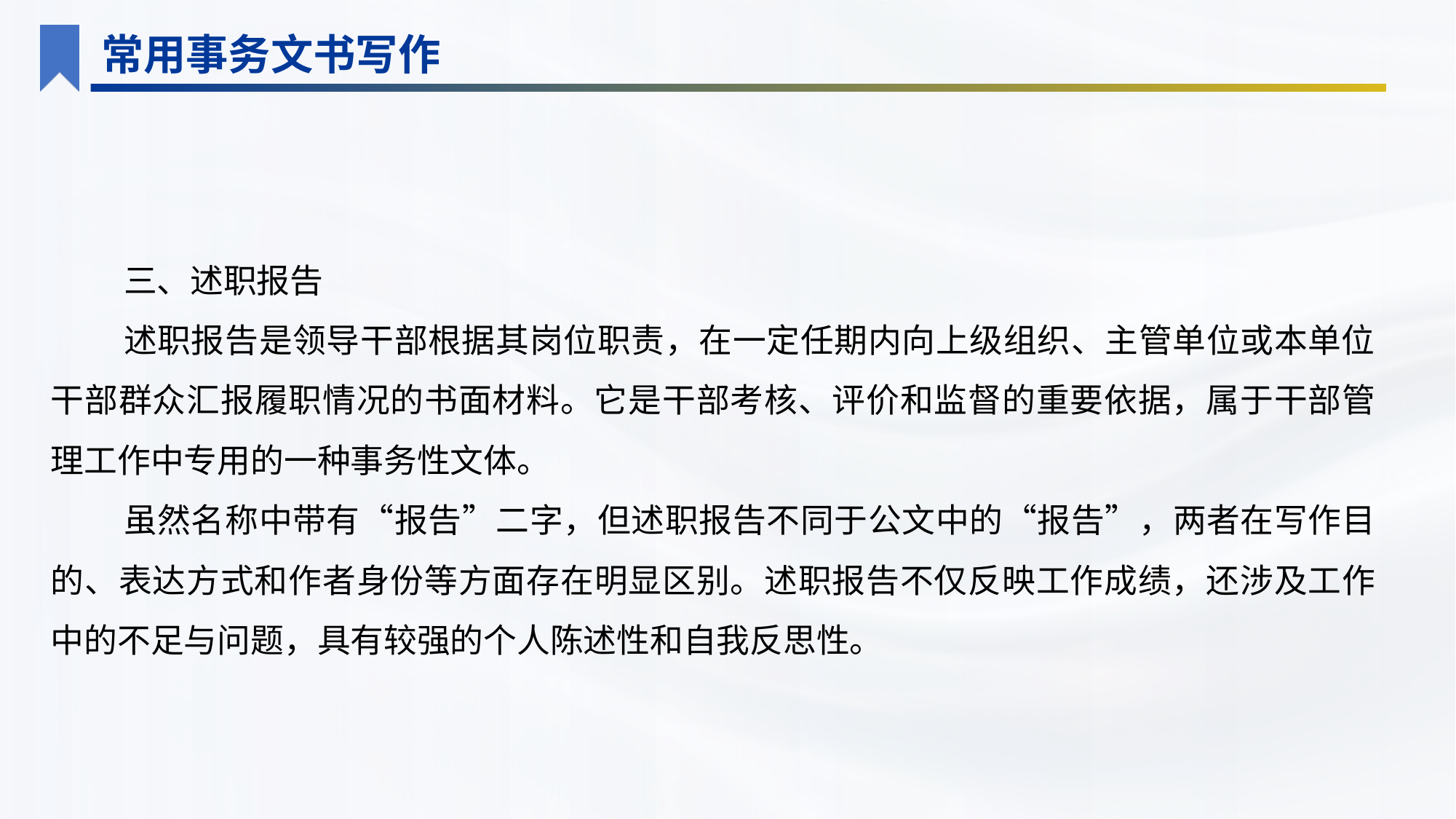

常用事务文书写作
三、述职报告
述职报告是领导干部根据其岗位职责，在一定任期内向上级组织、主管单位或本单位干部群众汇报履职情况的书面材料。它是干部考核、评价和监督的重要依据，属于干部管理工作中专用的一种事务性文体。
虽然名称中带有“报告”二字，但述职报告不同于公文中的“报告”，两者在写作目的、表达方式和作者身份等方面存在明显区别。述职报告不仅反映工作成绩，还涉及工作中的不足与问题，具有较强的个人陈述性和自我反思性。